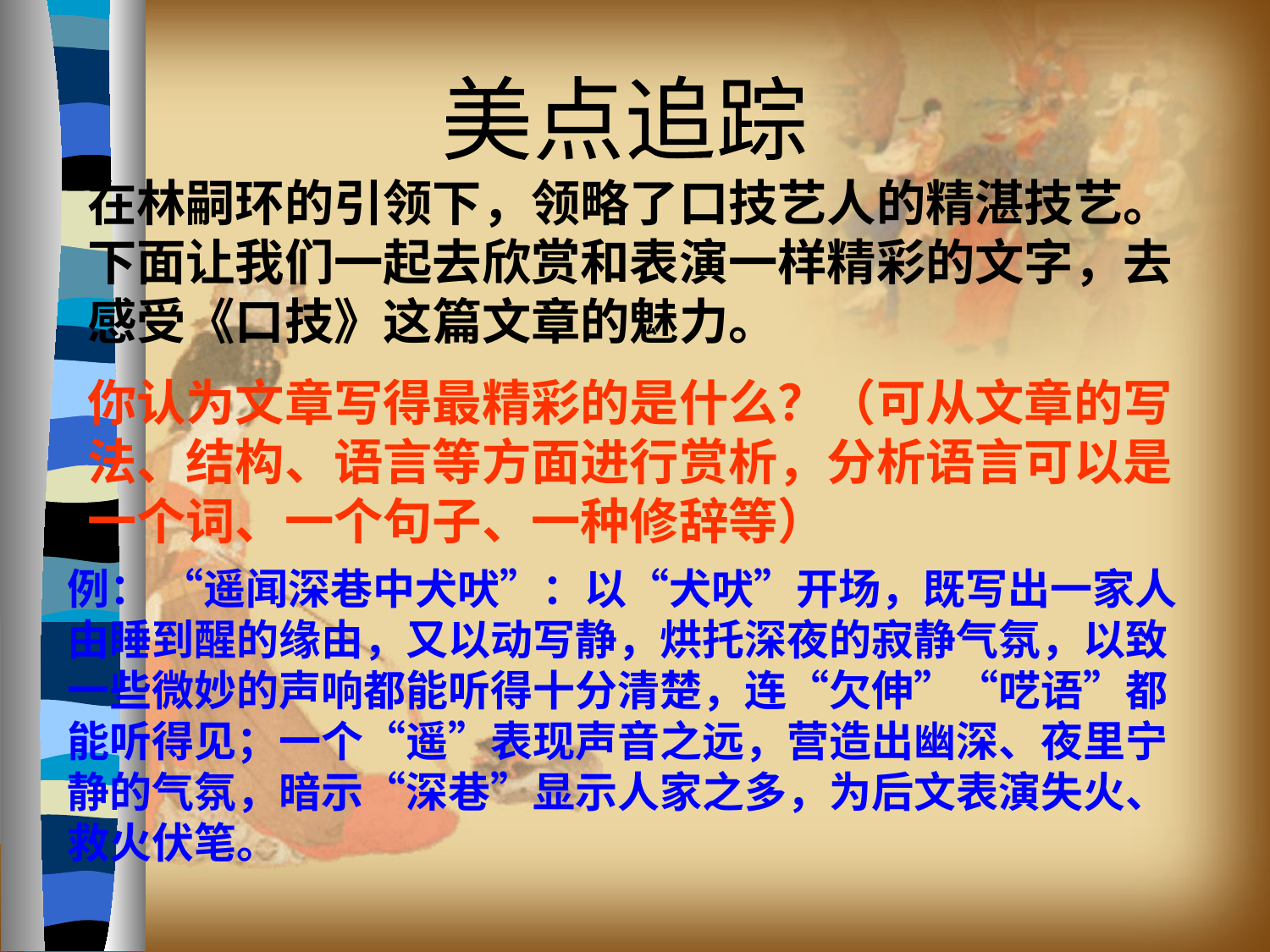

美点追踪
在林嗣环的引领下，领略了口技艺人的精湛技艺。下面让我们一起去欣赏和表演一样精彩的文字，去感受《口技》这篇文章的魅力。
你认为文章写得最精彩的是什么？（可从文章的写法、结构、语言等方面进行赏析，分析语言可以是一个词、一个句子、一种修辞等）
例： “遥闻深巷中犬吠”：以“犬吠”开场，既写出一家人由睡到醒的缘由，又以动写静，烘托深夜的寂静气氛，以致一些微妙的声响都能听得十分清楚，连“欠伸”“呓语”都能听得见；一个“遥”表现声音之远，营造出幽深、夜里宁静的气氛，暗示“深巷”显示人家之多，为后文表演失火、救火伏笔。